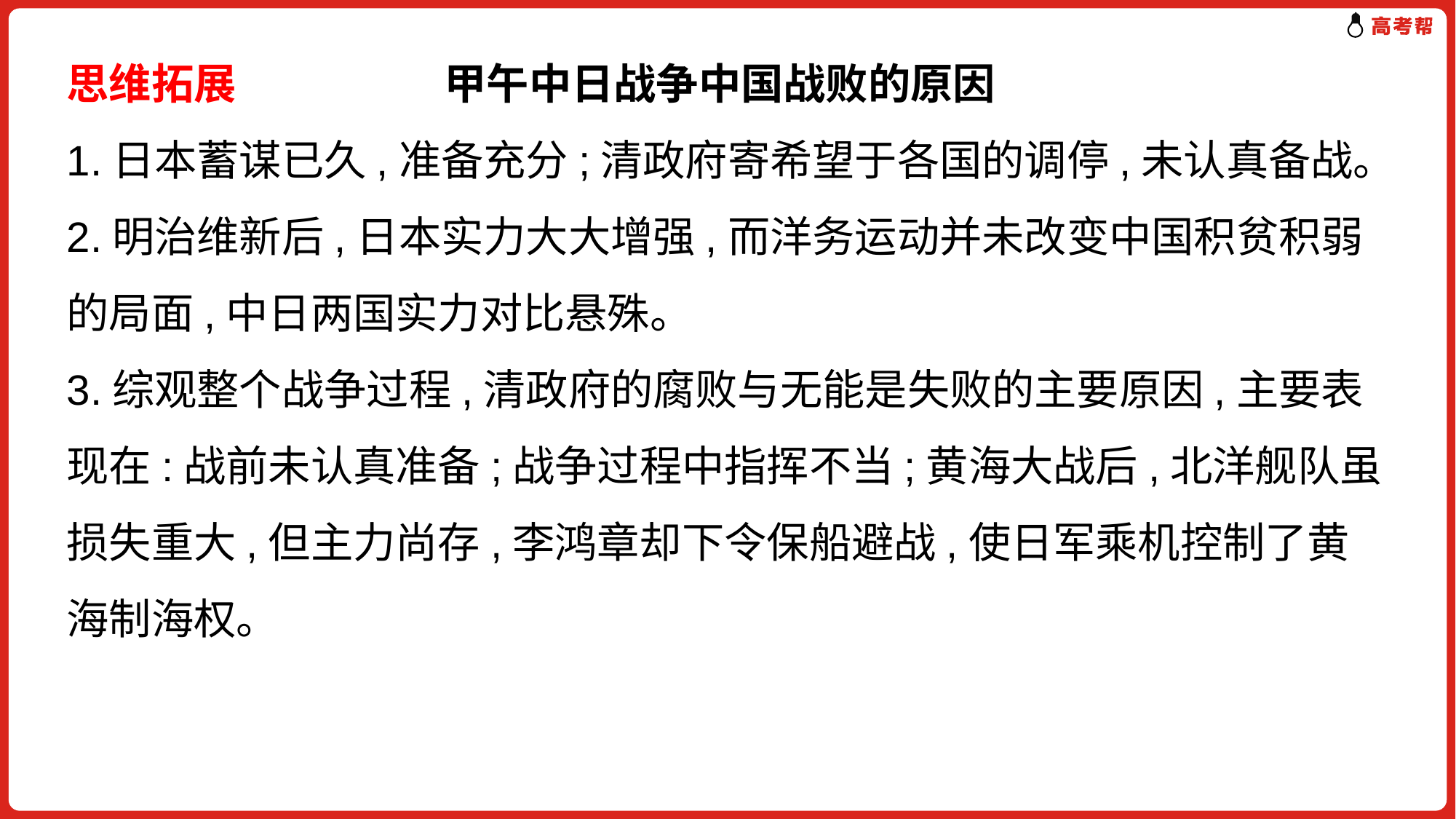

思维拓展　　　　    甲午中日战争中国战败的原因
1.日本蓄谋已久,准备充分;清政府寄希望于各国的调停,未认真备战。
2.明治维新后,日本实力大大增强,而洋务运动并未改变中国积贫积弱的局面,中日两国实力对比悬殊。
3.综观整个战争过程,清政府的腐败与无能是失败的主要原因,主要表现在:战前未认真准备;战争过程中指挥不当;黄海大战后,北洋舰队虽损失重大,但主力尚存,李鸿章却下令保船避战,使日军乘机控制了黄海制海权。